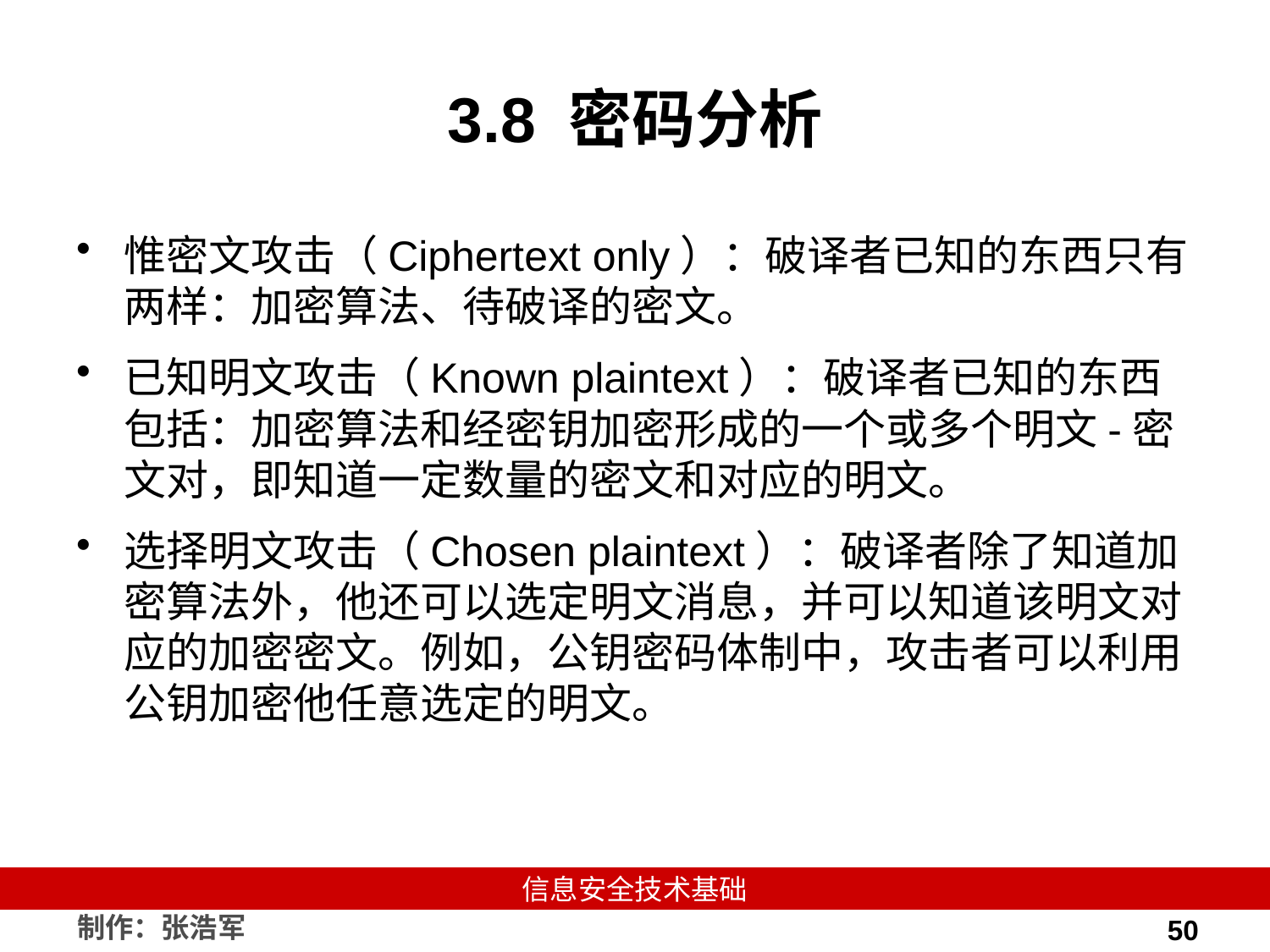

# 3.8 密码分析
惟密文攻击（Ciphertext only）：破译者已知的东西只有两样：加密算法、待破译的密文。
已知明文攻击（Known plaintext）：破译者已知的东西包括：加密算法和经密钥加密形成的一个或多个明文-密文对，即知道一定数量的密文和对应的明文。
选择明文攻击（Chosen plaintext）：破译者除了知道加密算法外，他还可以选定明文消息，并可以知道该明文对应的加密密文。例如，公钥密码体制中，攻击者可以利用公钥加密他任意选定的明文。
50